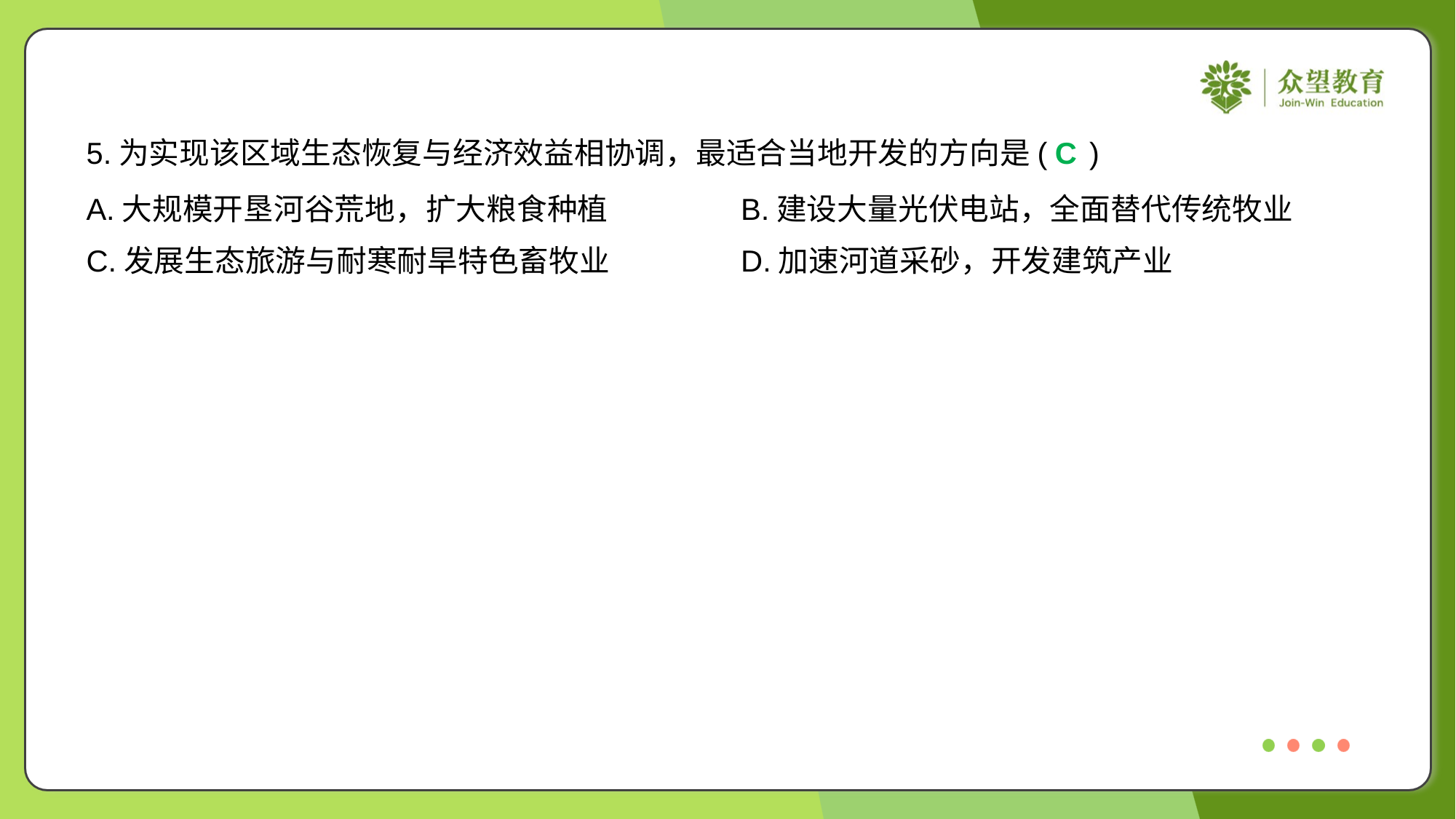

5.为实现该区域生态恢复与经济效益相协调，最适合当地开发的方向是(     )
C
A.大规模开垦河谷荒地，扩大粮食种植	B.建设大量光伏电站，全面替代传统牧业
C.发展生态旅游与耐寒耐旱特色畜牧业	D.加速河道采砂，开发建筑产业